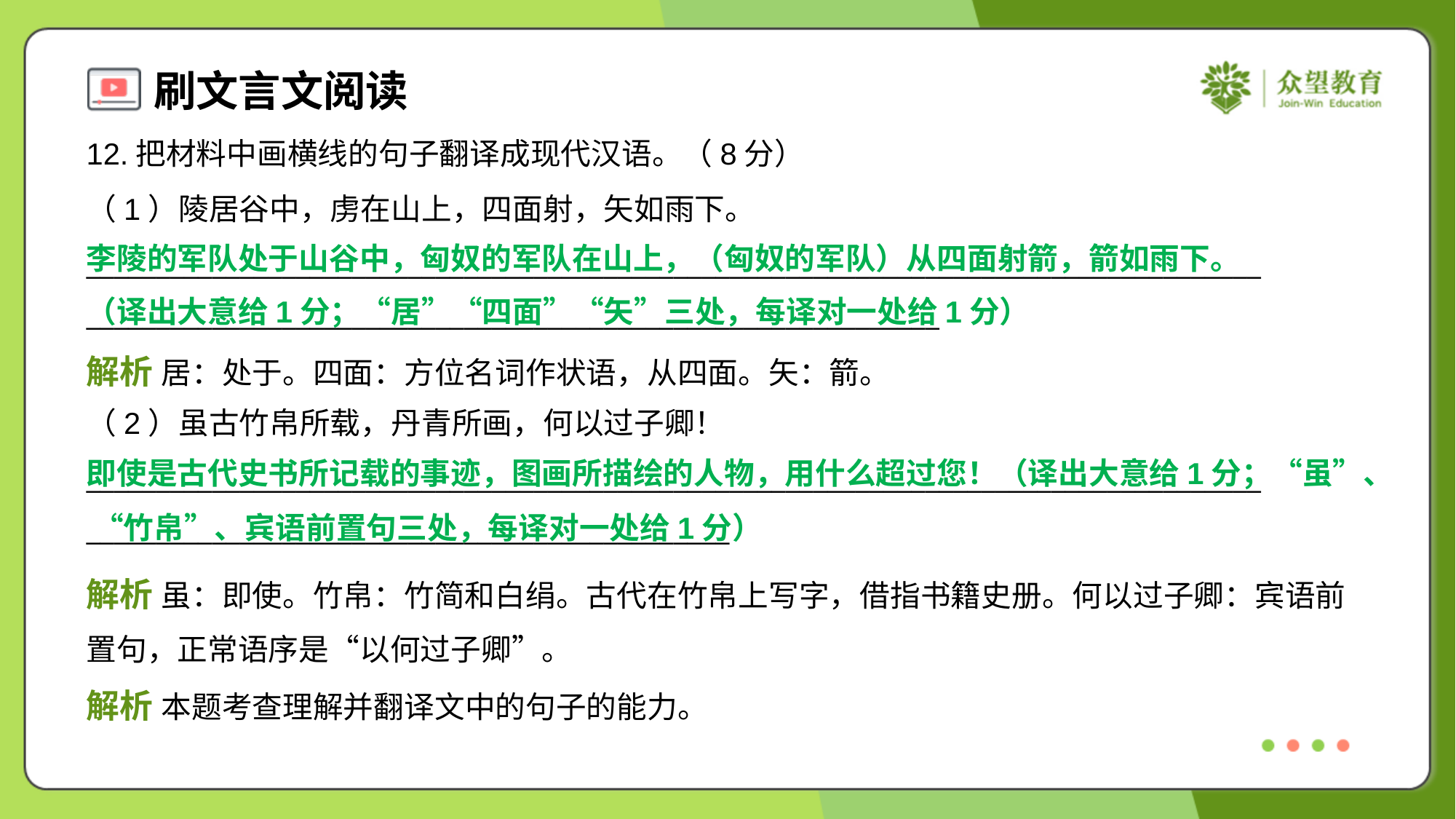

12.把材料中画横线的句子翻译成现代汉语。（8分）
（1）陵居谷中，虏在山上，四面射，矢如雨下。
____________________________________________________________________________________
_____________________________________________________________
李陵的军队处于山谷中，匈奴的军队在山上，（匈奴的军队）从四面射箭，箭如雨下。
（译出大意给1分；“居”“四面”“矢”三处，每译对一处给1分）
解析 居：处于。四面：方位名词作状语，从四面。矢：箭。
（2）虽古竹帛所载，丹青所画，何以过子卿！
____________________________________________________________________________________
______________________________________________
即使是古代史书所记载的事迹，图画所描绘的人物，用什么超过您！（译出大意给1分；“虽”、 “竹帛”、宾语前置句三处，每译对一处给1分）
解析 虽：即使。竹帛：竹简和白绢。古代在竹帛上写字，借指书籍史册。何以过子卿：宾语前
置句，正常语序是“以何过子卿”。
解析 本题考查理解并翻译文中的句子的能力。